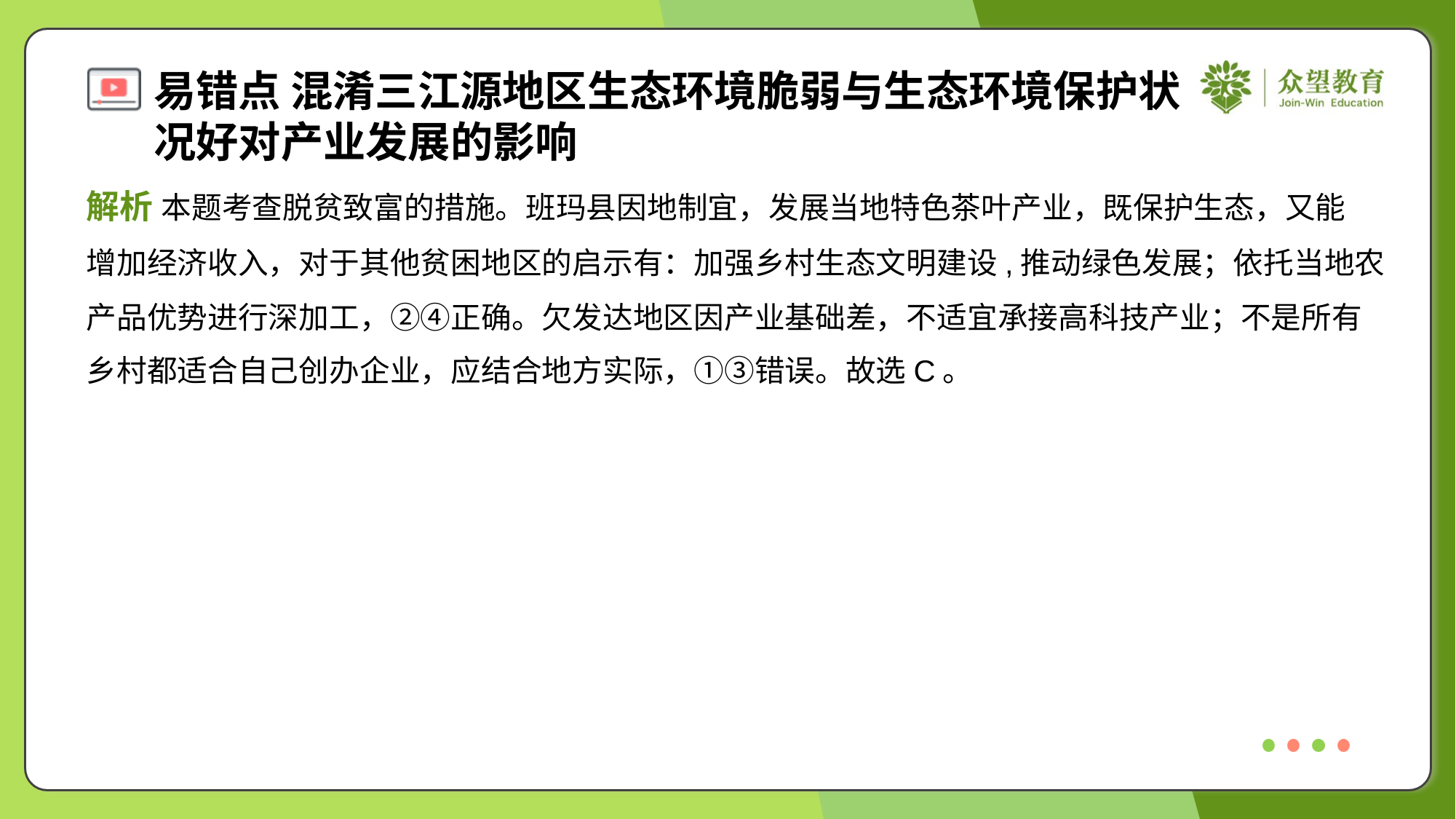

解析 本题考查脱贫致富的措施。班玛县因地制宜，发展当地特色茶叶产业，既保护生态，又能
增加经济收入，对于其他贫困地区的启示有：加强乡村生态文明建设,推动绿色发展；依托当地农
产品优势进行深加工，②④正确。欠发达地区因产业基础差，不适宜承接高科技产业；不是所有
乡村都适合自己创办企业，应结合地方实际，①③错误。故选C。